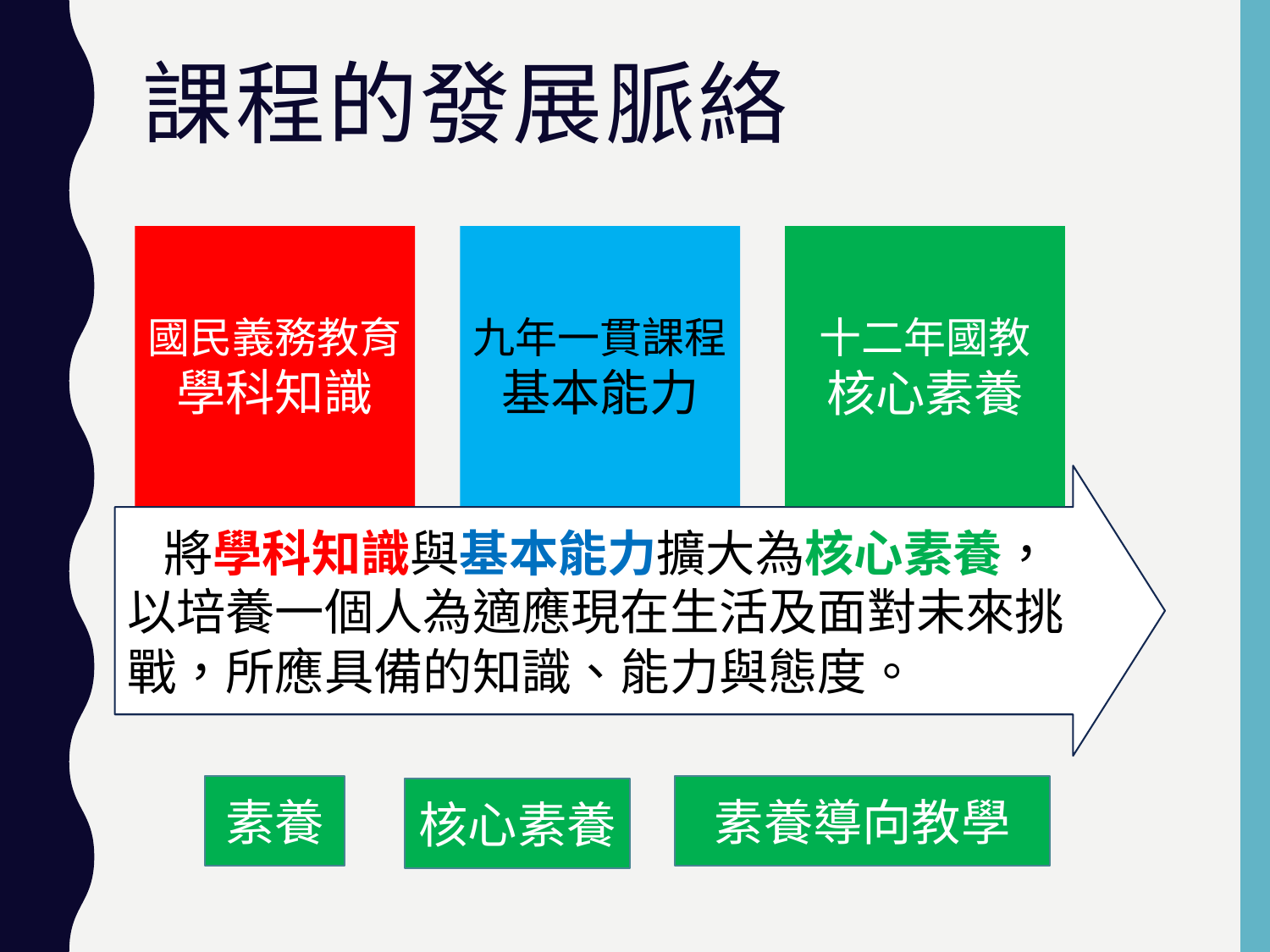

# 課程的發展脈絡
國民義務教育
學科知識
九年一貫課程
基本能力
十二年國教
核心素養
    將學科知識與基本能力擴大為核心素養，以培養一個人為適應現在生活及面對未來挑戰，所應具備的知識、能力與態度。
素養
素養導向教學
核心素養